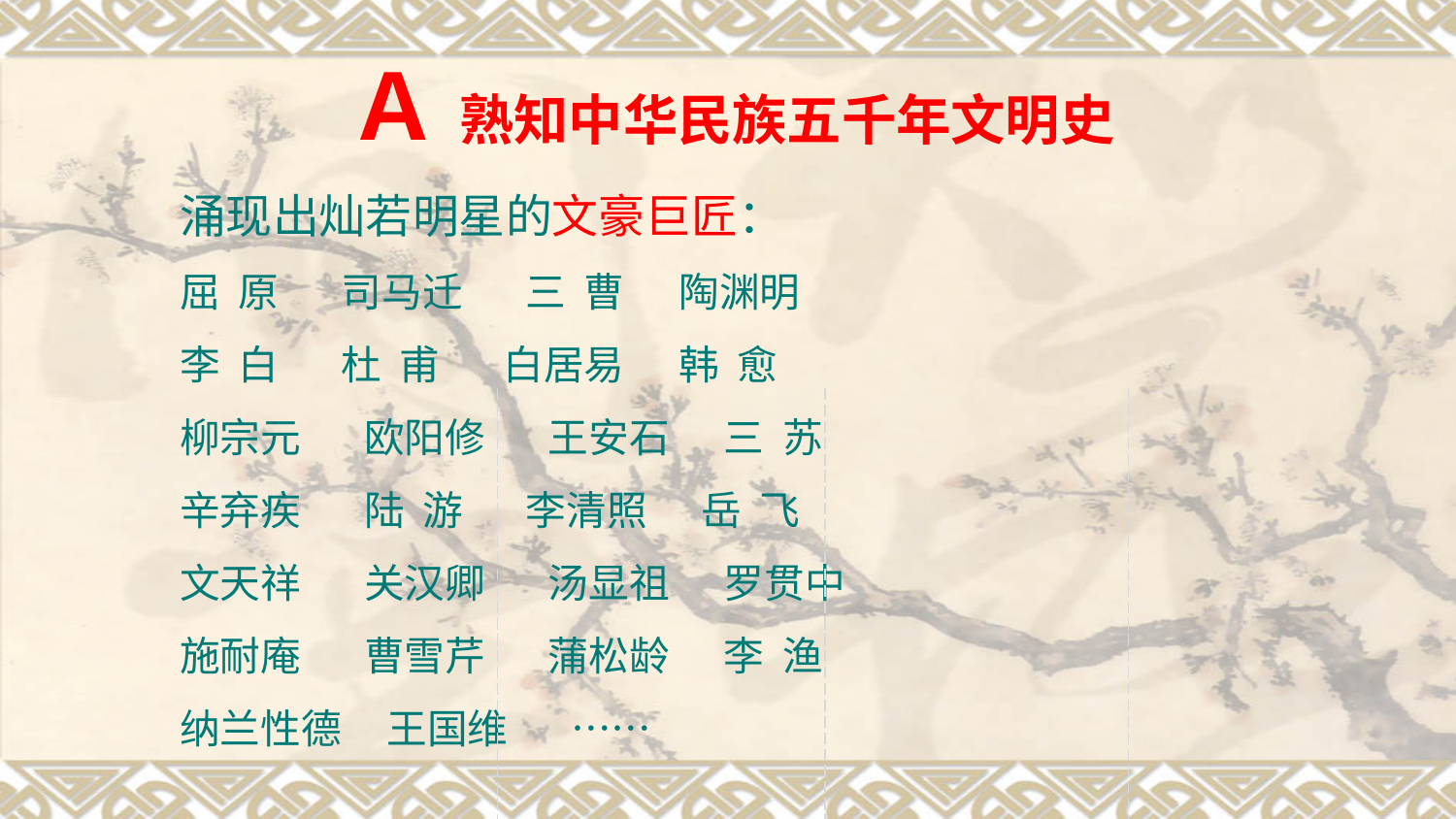

# Ａ 熟知中华民族五千年文明史
涌现出灿若明星的文豪巨匠：
屈  原       司马迁       三  曹      陶渊明
李  白       杜  甫       白居易      韩  愈
柳宗元       欧阳修       王安石      三  苏
辛弃疾       陆  游       李清照      岳  飞
文天祥       关汉卿       汤显祖      罗贯中
施耐庵       曹雪芹       蒲松龄      李  渔
纳兰性德     王国维       ……